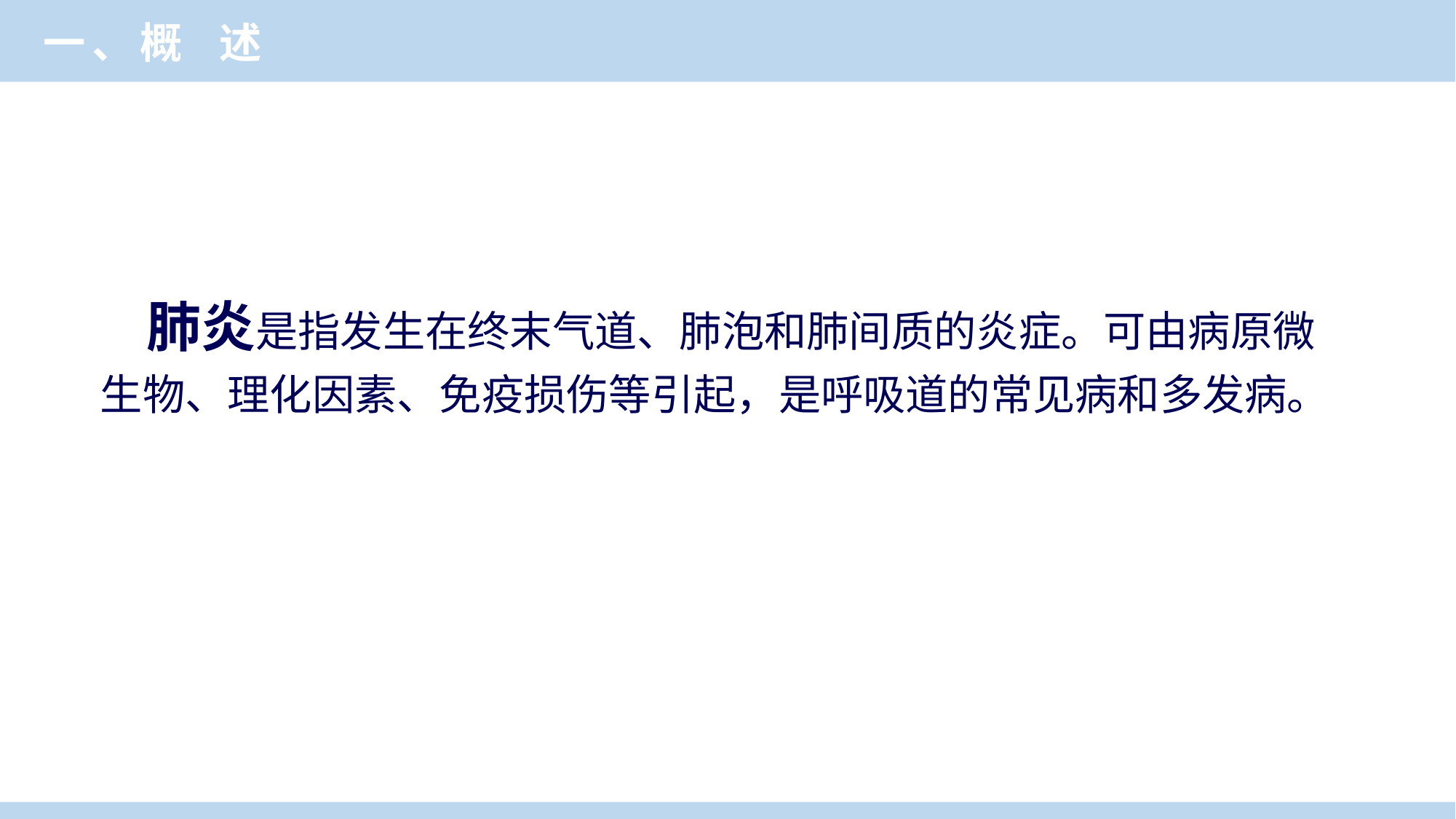

一、概  述
    肺炎是指发生在终末气道、肺泡和肺间质的炎症。可由病原微生物、理化因素、免疫损伤等引起，是呼吸道的常见病和多发病。